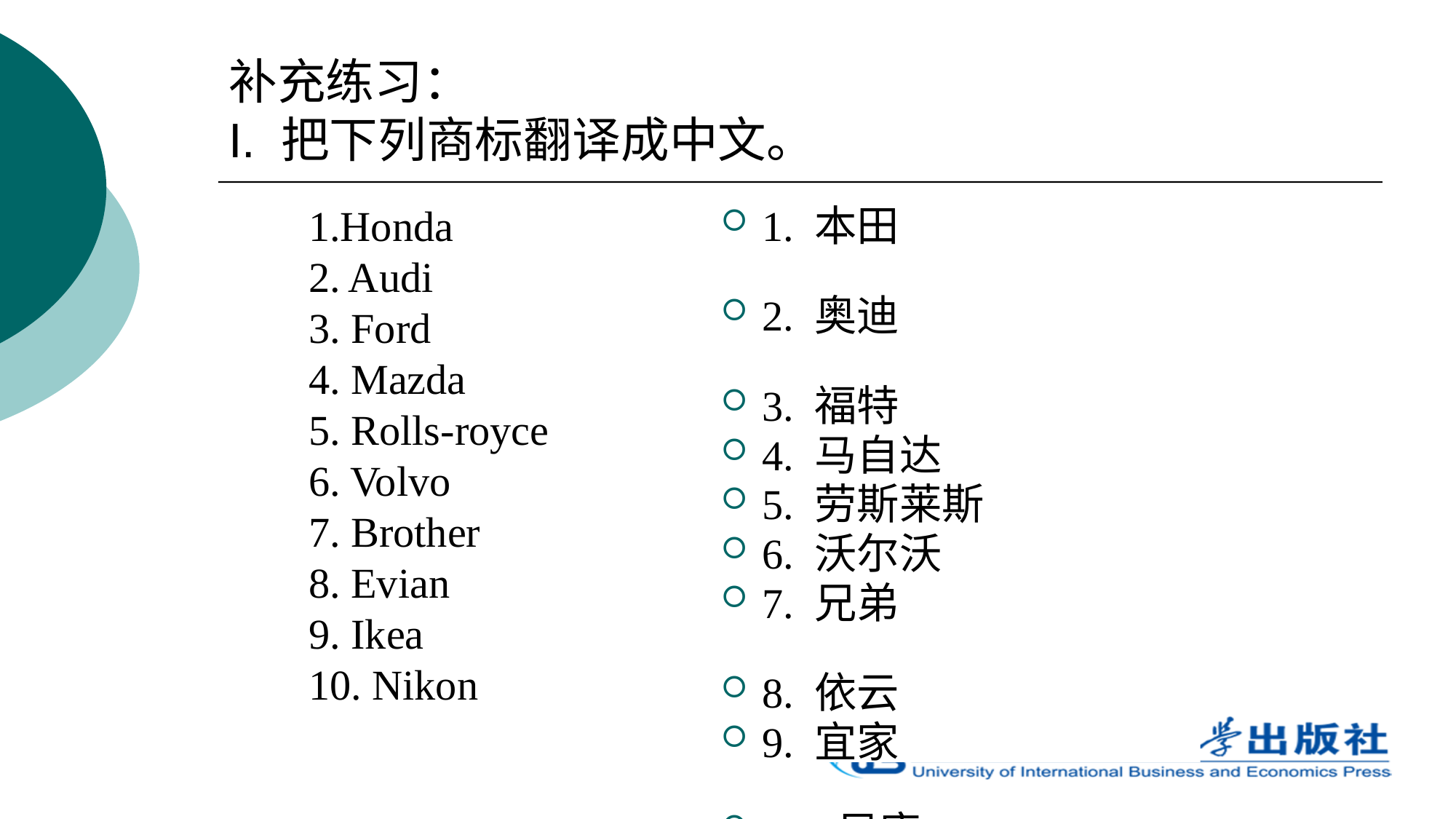

# 补充练习： I. 把下列商标翻译成中文。
1.Honda
2. Audi
3. Ford
4. Mazda
5. Rolls-royce
6. Volvo
7. Brother
8. Evian
9. Ikea
10. Nikon

1. 本田
2. 奥迪
3. 福特
4. 马自达
5. 劳斯莱斯
6. 沃尔沃
7. 兄弟
8. 依云
9. 宜家
10. 尼康